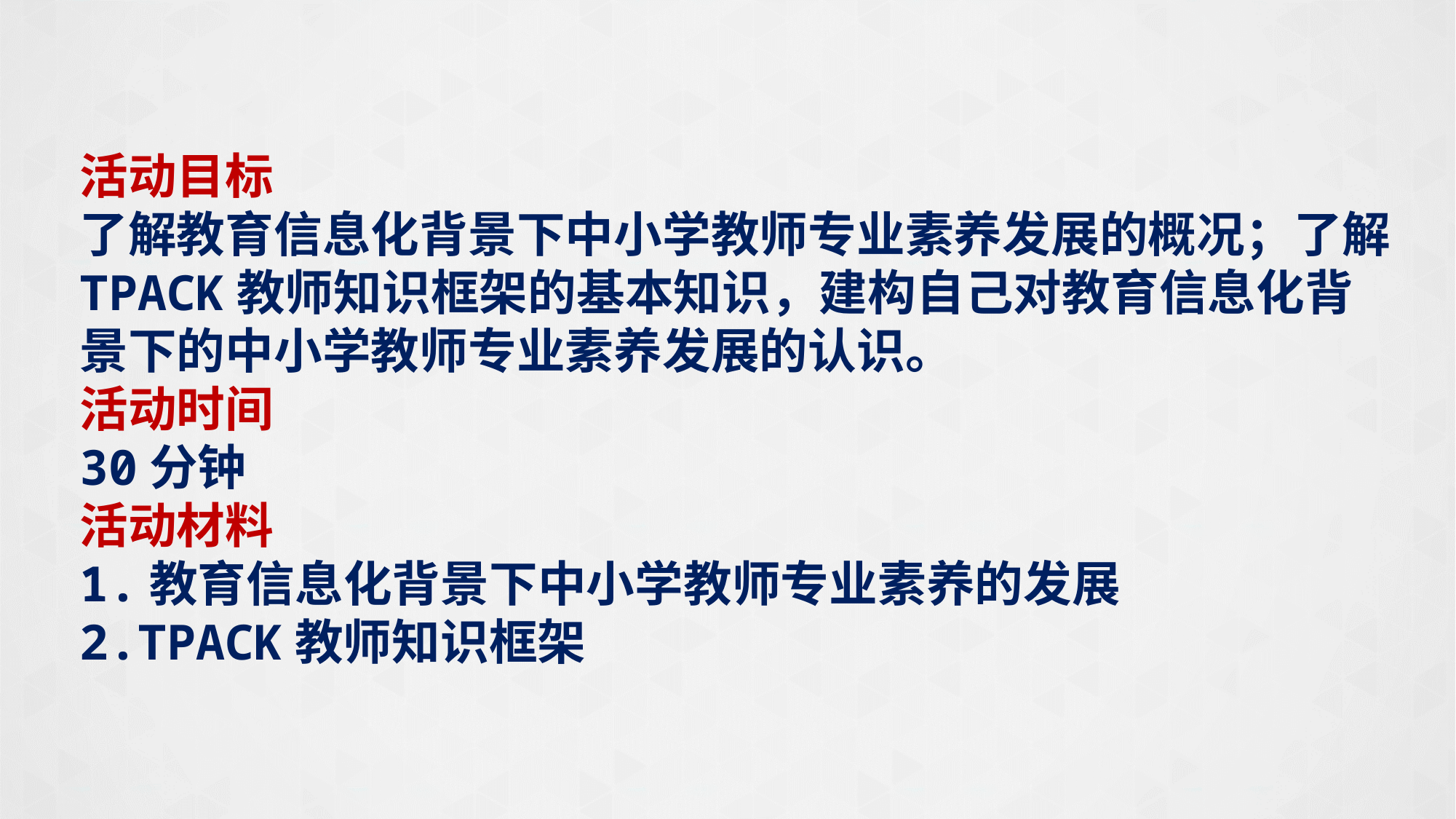

活动目标
了解教育信息化背景下中小学教师专业素养发展的概况；了解TPACK教师知识框架的基本知识，建构自己对教育信息化背景下的中小学教师专业素养发展的认识。
活动时间
30分钟
活动材料
1.教育信息化背景下中小学教师专业素养的发展
2.TPACK教师知识框架